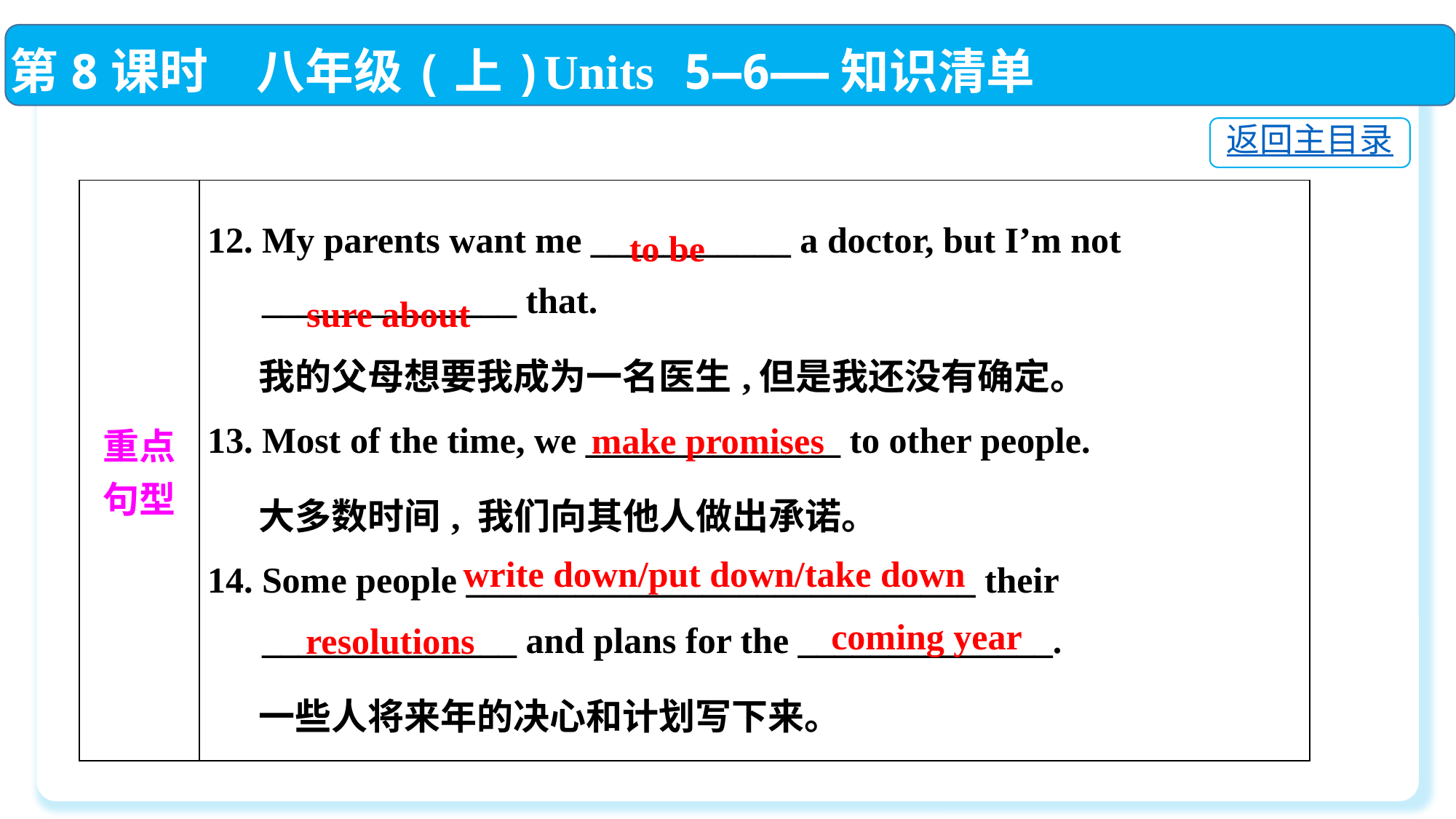

第8课时　八年级(上)Units 5—6——知识清单

返回主目录
| 重点 句型 | 12. My parents want me \_\_\_\_\_\_\_\_\_\_\_ a doctor, but I’m not \_\_\_\_\_\_\_\_\_\_\_\_\_\_ that.  我的父母想要我成为一名医生,但是我还没有确定。 13. Most of the time, we \_\_\_\_\_\_\_\_\_\_\_\_\_\_ to other people.  大多数时间, 我们向其他人做出承诺。 14. Some people \_\_\_\_\_\_\_\_\_\_\_\_\_\_\_\_\_\_\_\_\_\_\_\_\_\_\_\_ their \_\_\_\_\_\_\_\_\_\_\_\_\_\_ and plans for the \_\_\_\_\_\_\_\_\_\_\_\_\_\_.  一些人将来年的决心和计划写下来。 |
| --- | --- |
to be
sure about
make promises
write down/put down/take down
coming year
resolutions